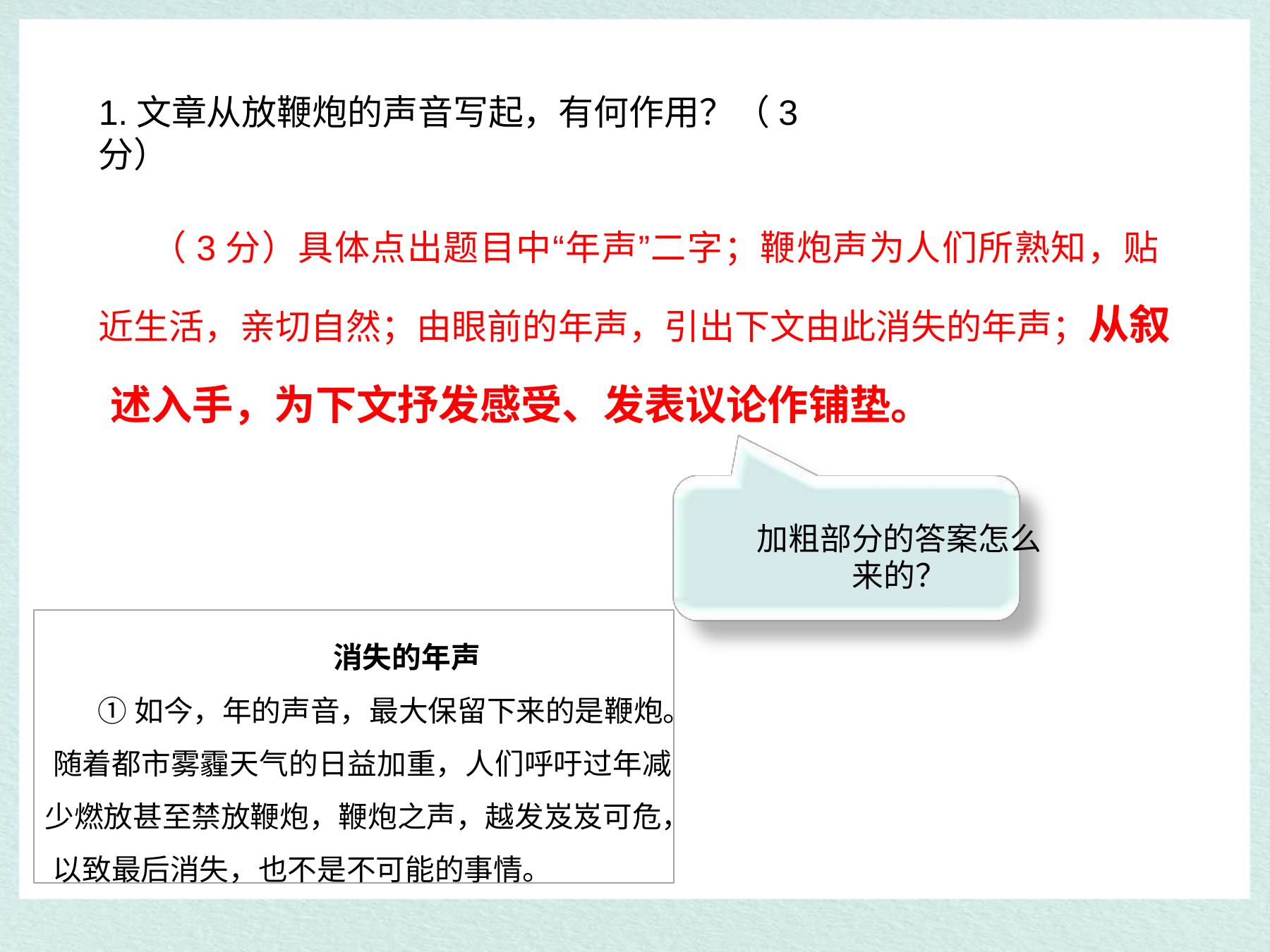

# 1.文章从放鞭炮的声音写起，有何作用？（3分）
（3分）具体点出题目中“年声”二字；鞭炮声为人们所熟知，贴  近生活，亲切自然；由眼前的年声，引出下文由此消失的年声；从叙  述入手，为下文抒发感受、发表议论作铺垫。

加粗部分的答案怎么
来的？

消失的年声
①如今，年的声音，最大保留下来的是鞭炮。  随着都市雾霾天气的日益加重，人们呼吁过年减  少燃放甚至禁放鞭炮，鞭炮之声，越发岌岌可危，  以致最后消失，也不是不可能的事情。